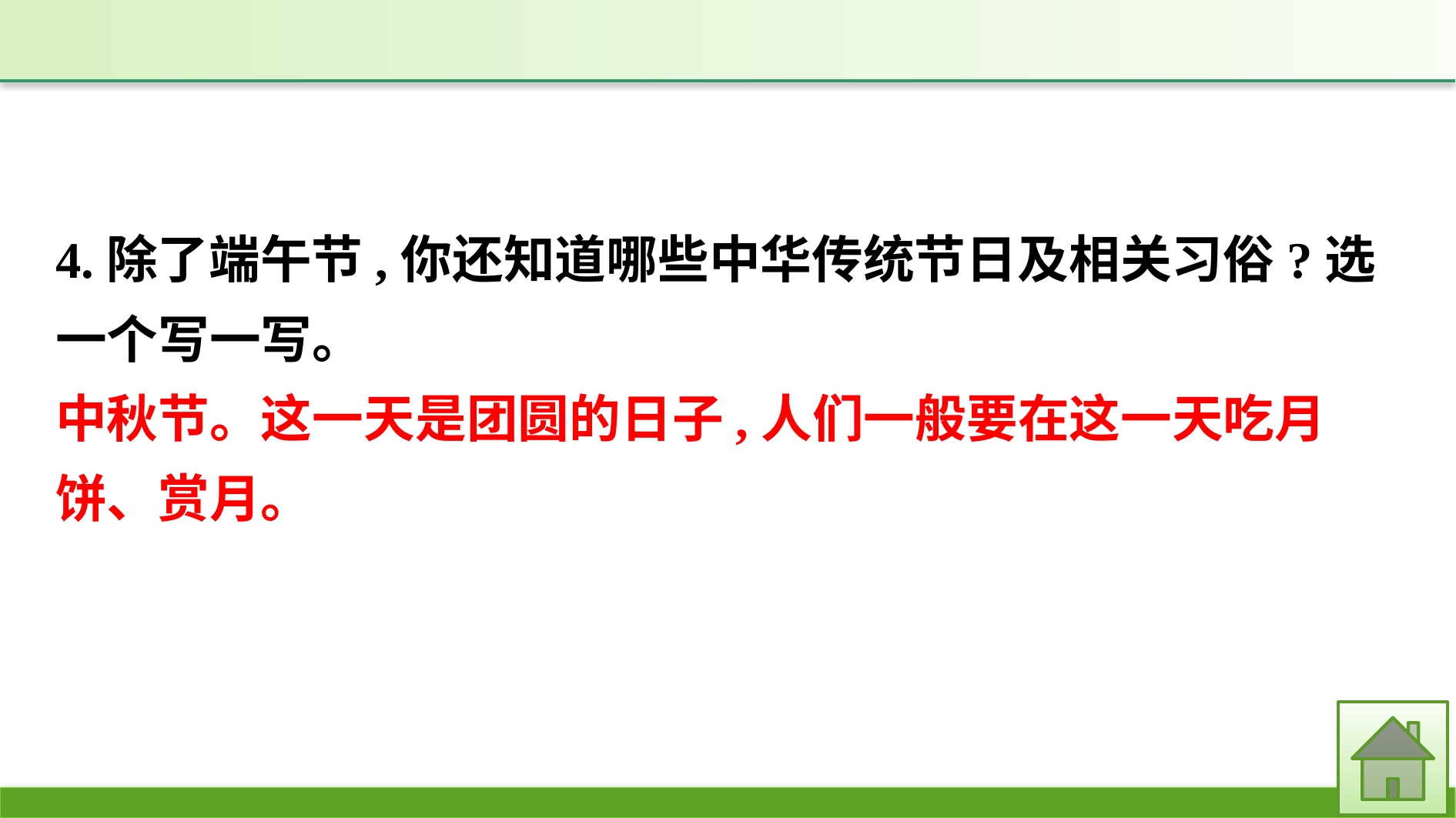

4.除了端午节,你还知道哪些中华传统节日及相关习俗?选一个写一写。
中秋节。这一天是团圆的日子,人们一般要在这一天吃月饼、赏月。